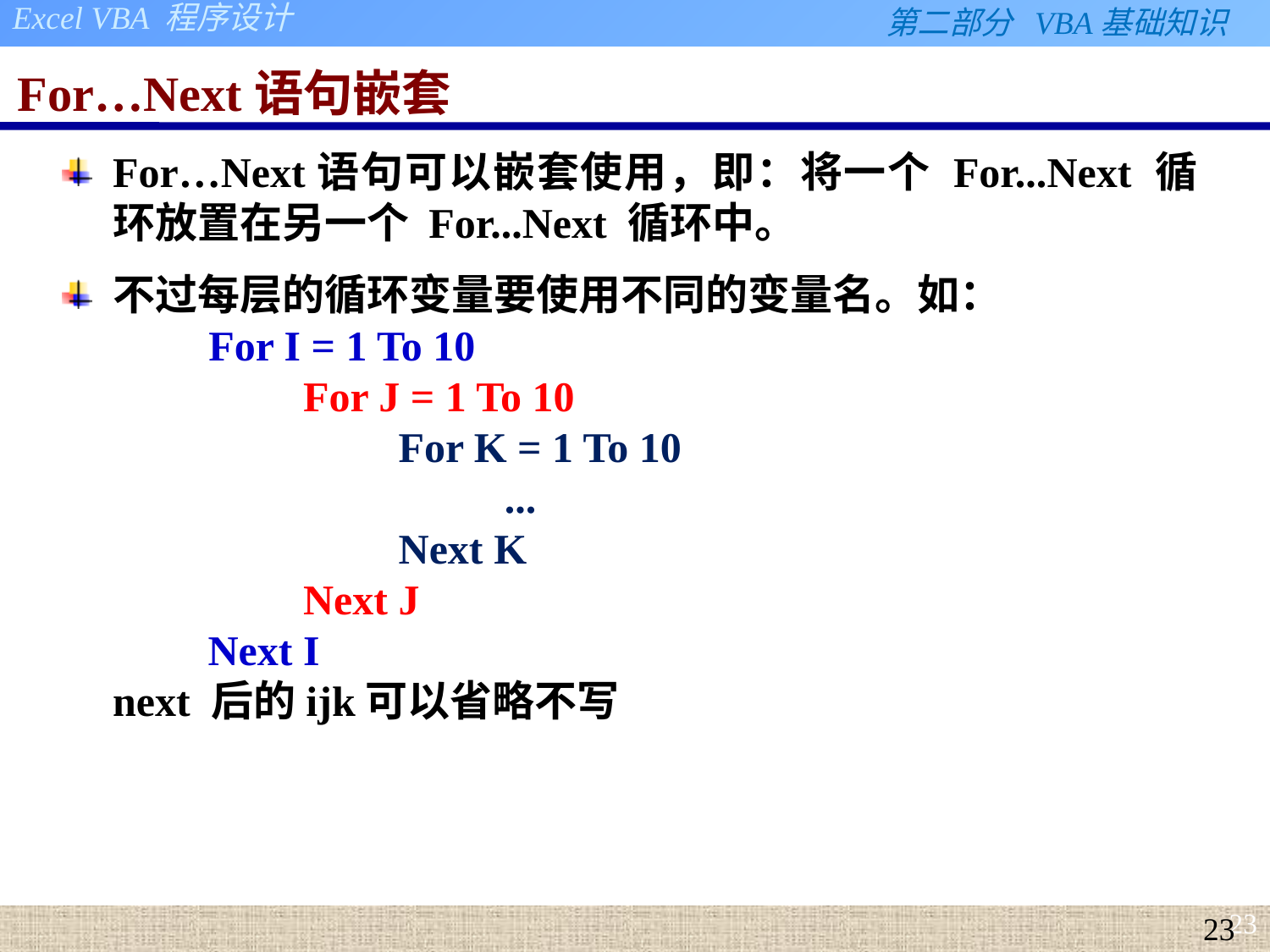

# For…Next语句嵌套
For…Next语句可以嵌套使用，即：将一个 For...Next 循环放置在另一个 For...Next 循环中。
不过每层的循环变量要使用不同的变量名。如：
         For I = 1 To 10
                  For J = 1 To 10
                           For K = 1 To 10
                                     ...
                           Next K
                  Next J
         Next I
next 后的ijk可以省略不写
23